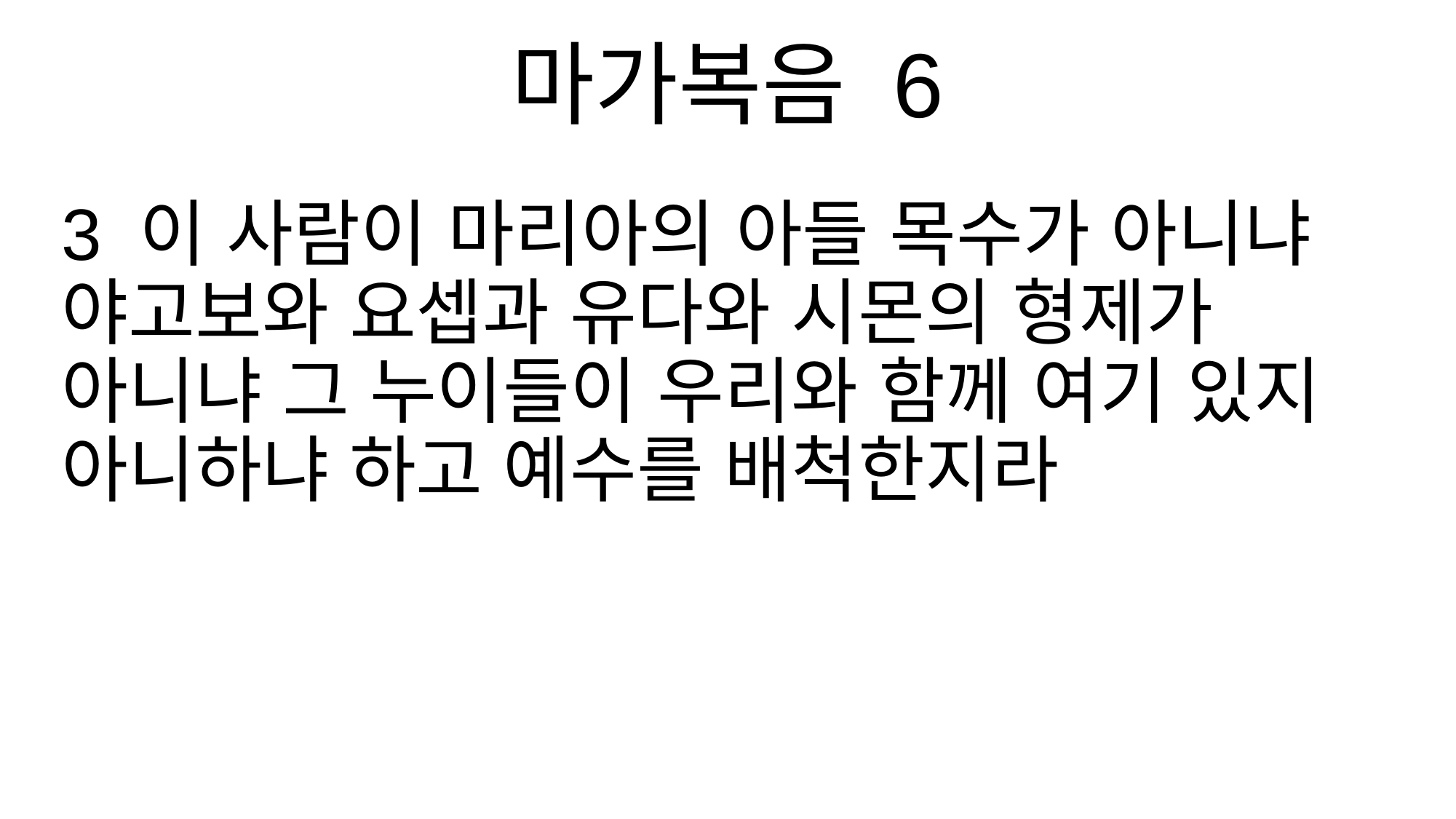

마가복음 6
3 이 사람이 마리아의 아들 목수가 아니냐 야고보와 요셉과 유다와 시몬의 형제가 아니냐 그 누이들이 우리와 함께 여기 있지 아니하냐 하고 예수를 배척한지라